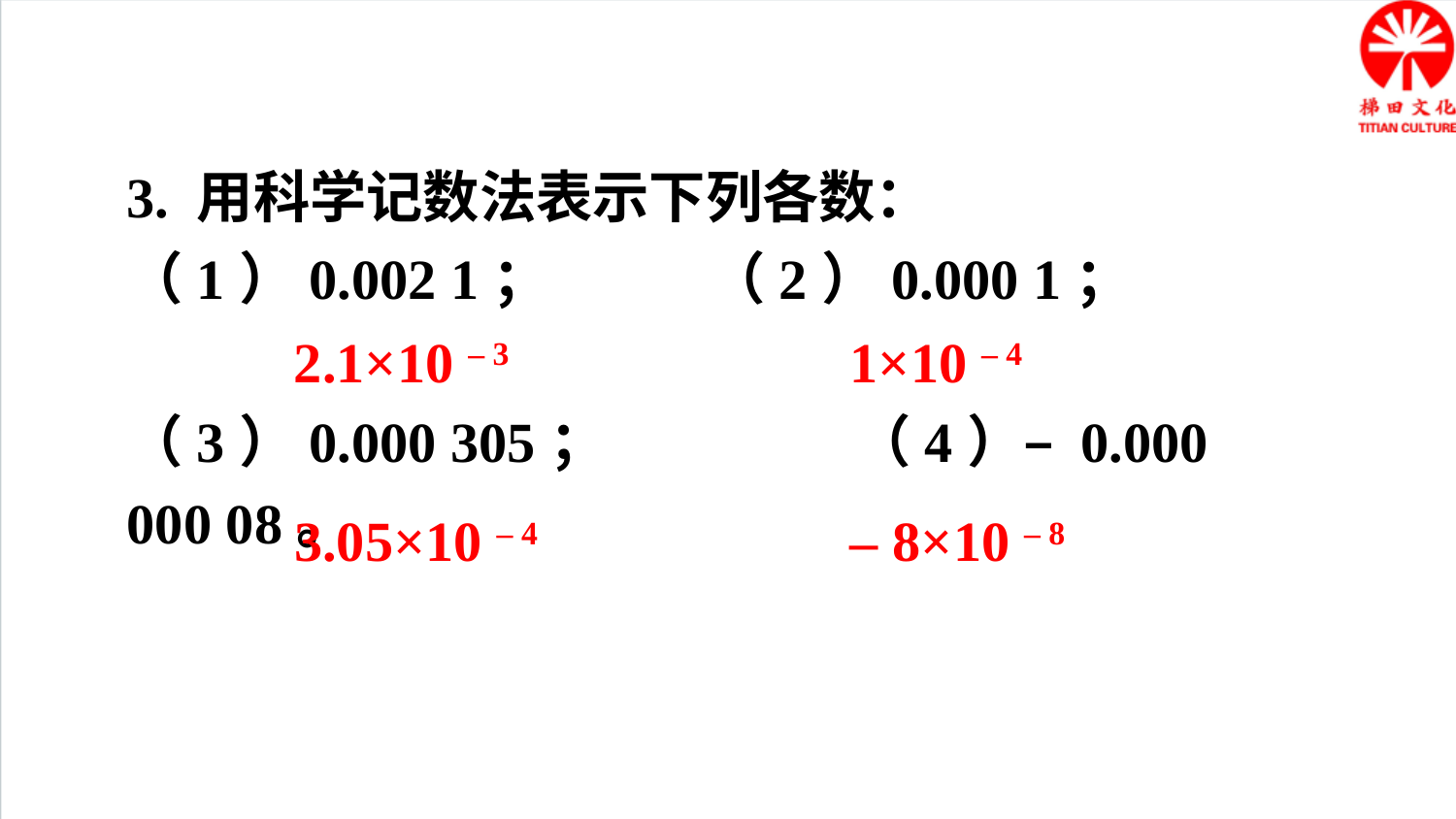

3. 用科学记数法表示下列各数：
（1）0.002 1；		（2）0.000 1；

（3）0.000 305；		（4）– 0.000 000 08。
2.1×10 – 3
1×10 – 4
3.05×10 – 4
– 8×10 – 8